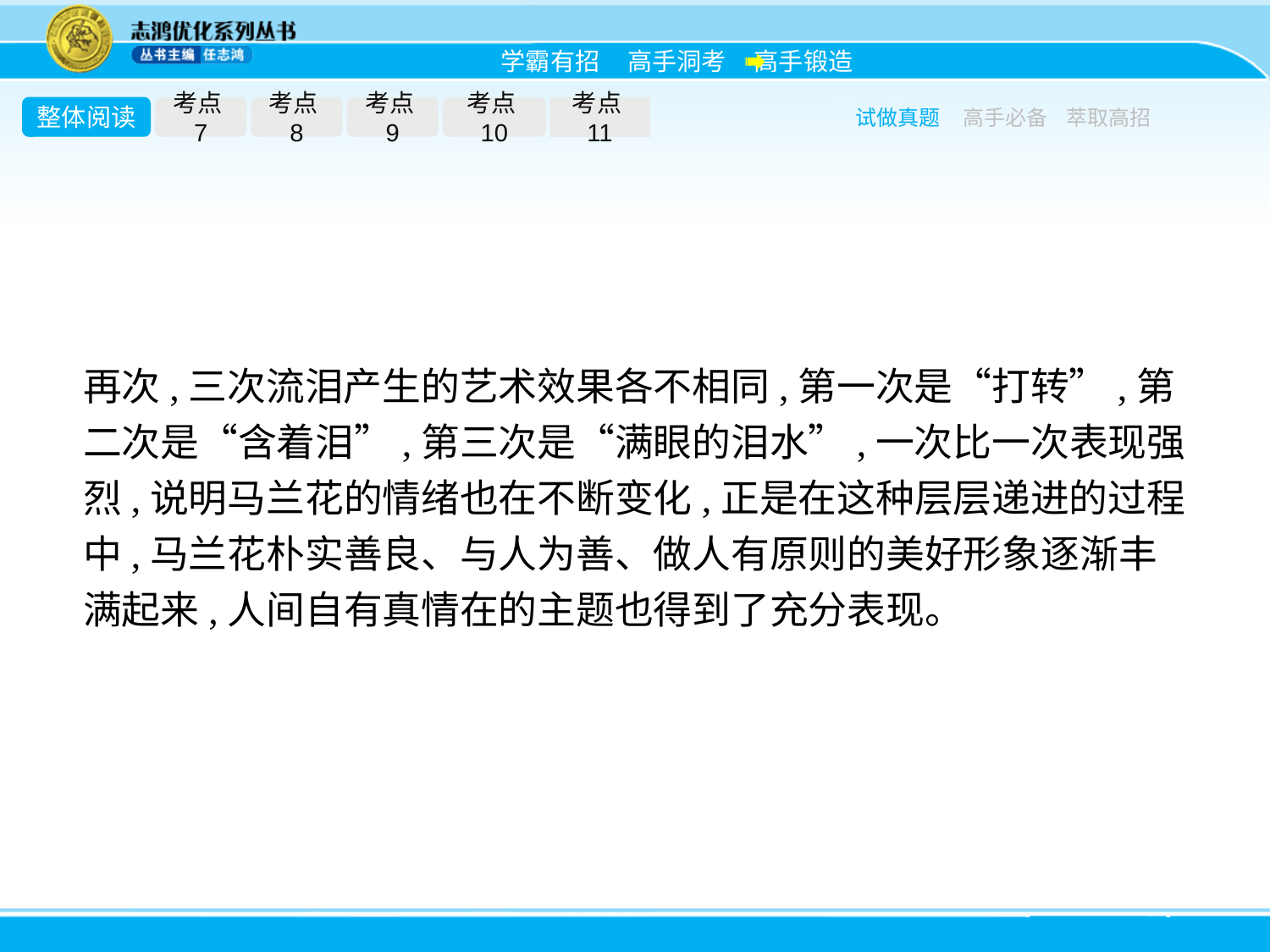

整体阅读
考点7
考点8
考点9
考点10
考点11
试做真题
高手必备
萃取高招
再次,三次流泪产生的艺术效果各不相同,第一次是“打转”,第二次是“含着泪”,第三次是“满眼的泪水”,一次比一次表现强烈,说明马兰花的情绪也在不断变化,正是在这种层层递进的过程中,马兰花朴实善良、与人为善、做人有原则的美好形象逐渐丰满起来,人间自有真情在的主题也得到了充分表现。